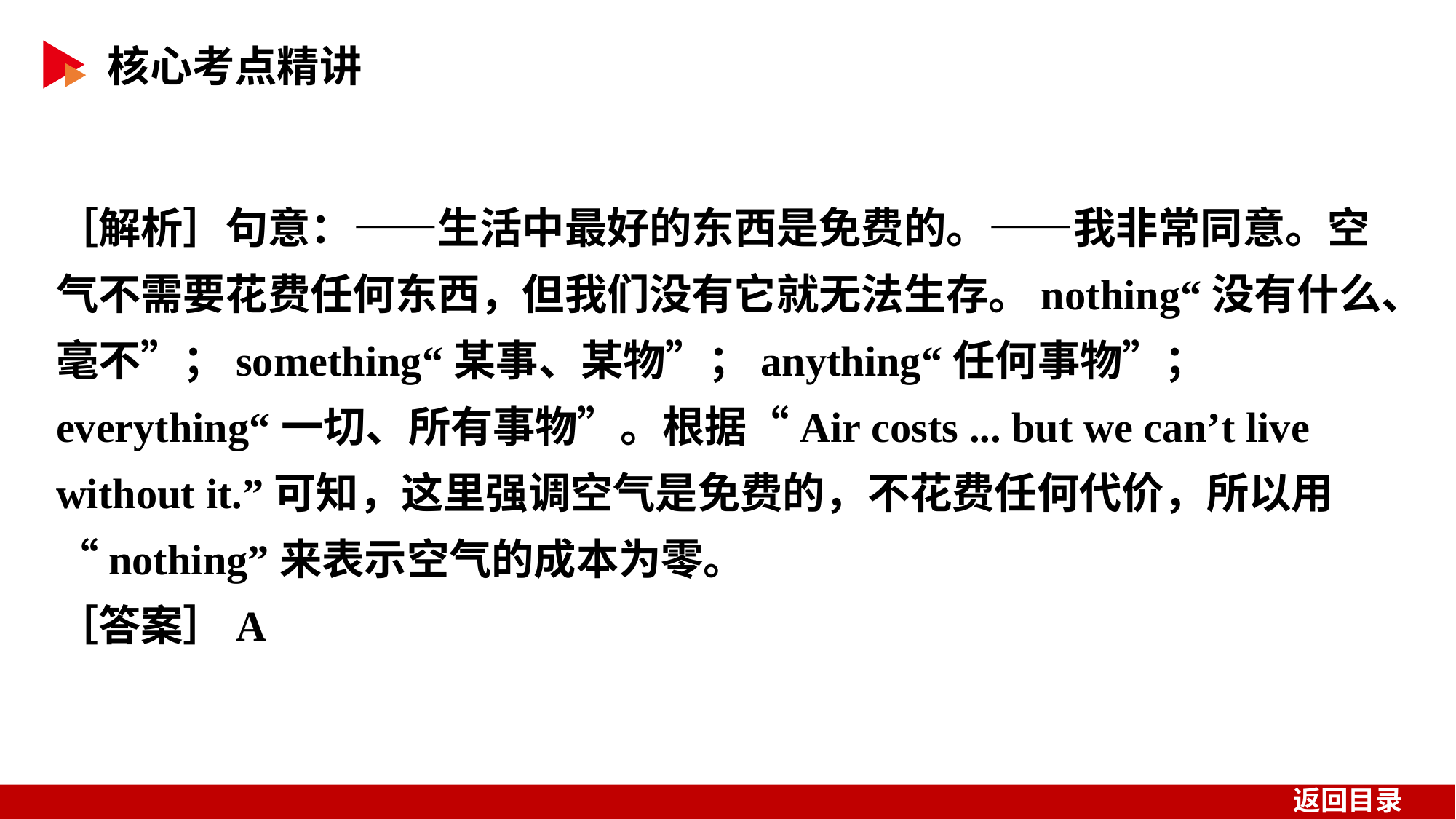

［解析］句意：——生活中最好的东西是免费的。——我非常同意。空气不需要花费任何东西，但我们没有它就无法生存。nothing“没有什么、毫不”；something“某事、某物”；anything“任何事物”；everything“一切、所有事物”。根据“Air costs ... but we can’t live without it.”可知，这里强调空气是免费的，不花费任何代价，所以用“nothing”来表示空气的成本为零。
［答案］A